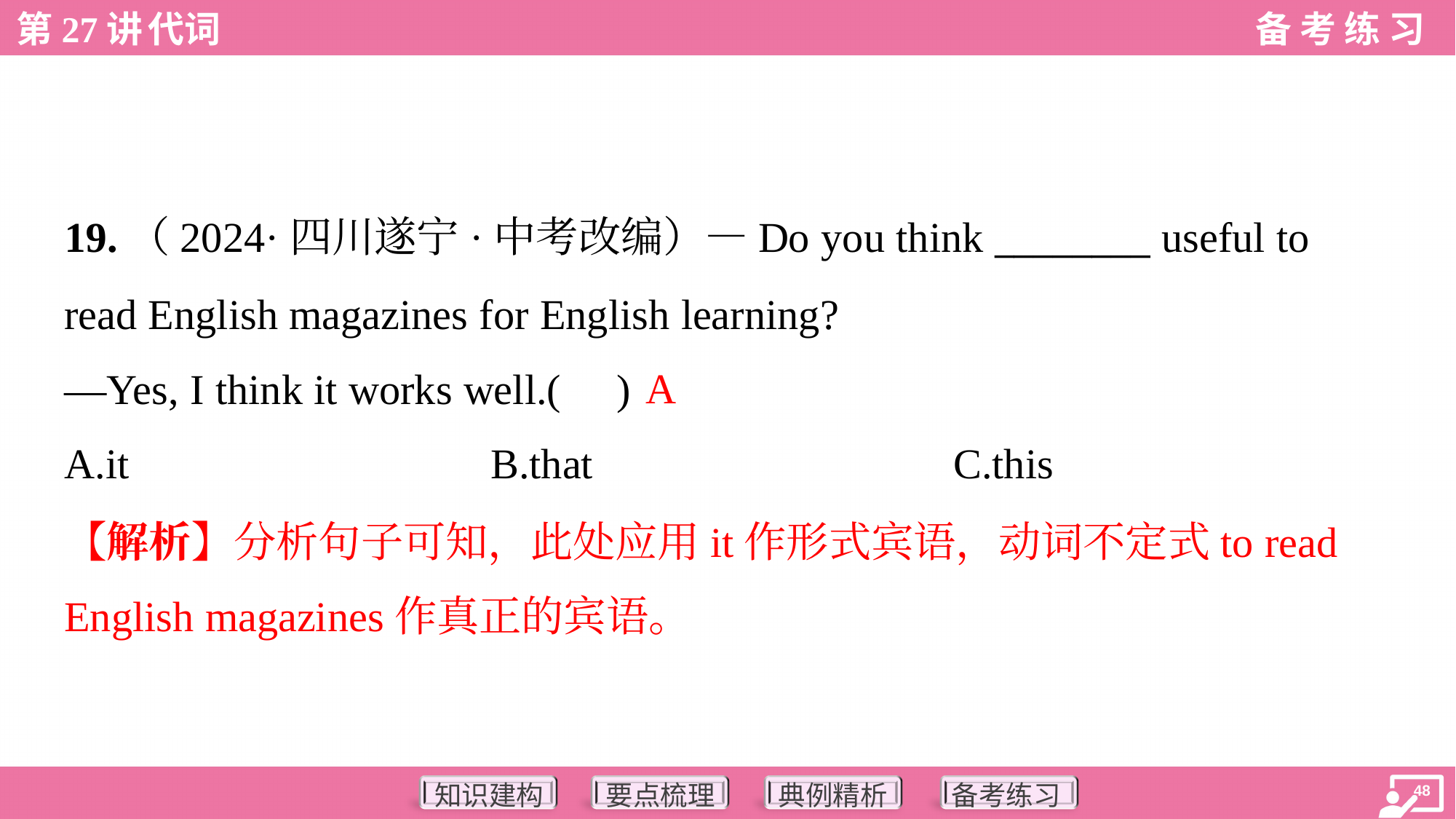

19.（2024·四川遂宁·中考改编）—Do you think ________ useful to
read English magazines for English learning?
—Yes, I think it works well.(     )
A
A.it	B.that	C.this
【解析】分析句子可知，此处应用it作形式宾语，动词不定式to read
English magazines作真正的宾语。